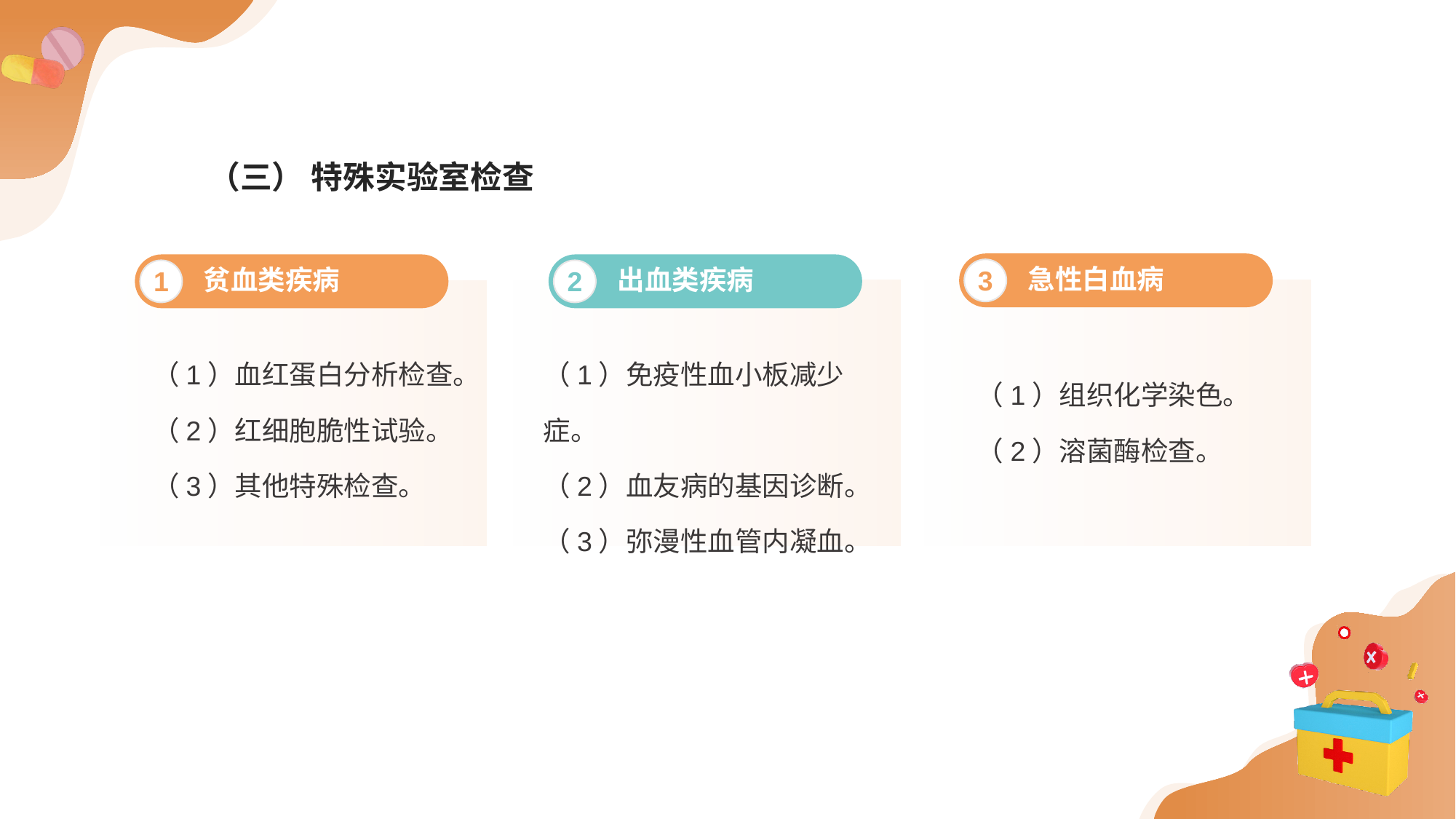

（三） 特殊实验室检查

急性白血病

3

贫血类疾病

1

出血类疾病

2

（1）血红蛋白分析检查。
（2）红细胞脆性试验。
（3）其他特殊检查。
（1）免疫性血小板减少症。
（2）血友病的基因诊断。
（3）弥漫性血管内凝血。
（1）组织化学染色。
（2）溶菌酶检查。